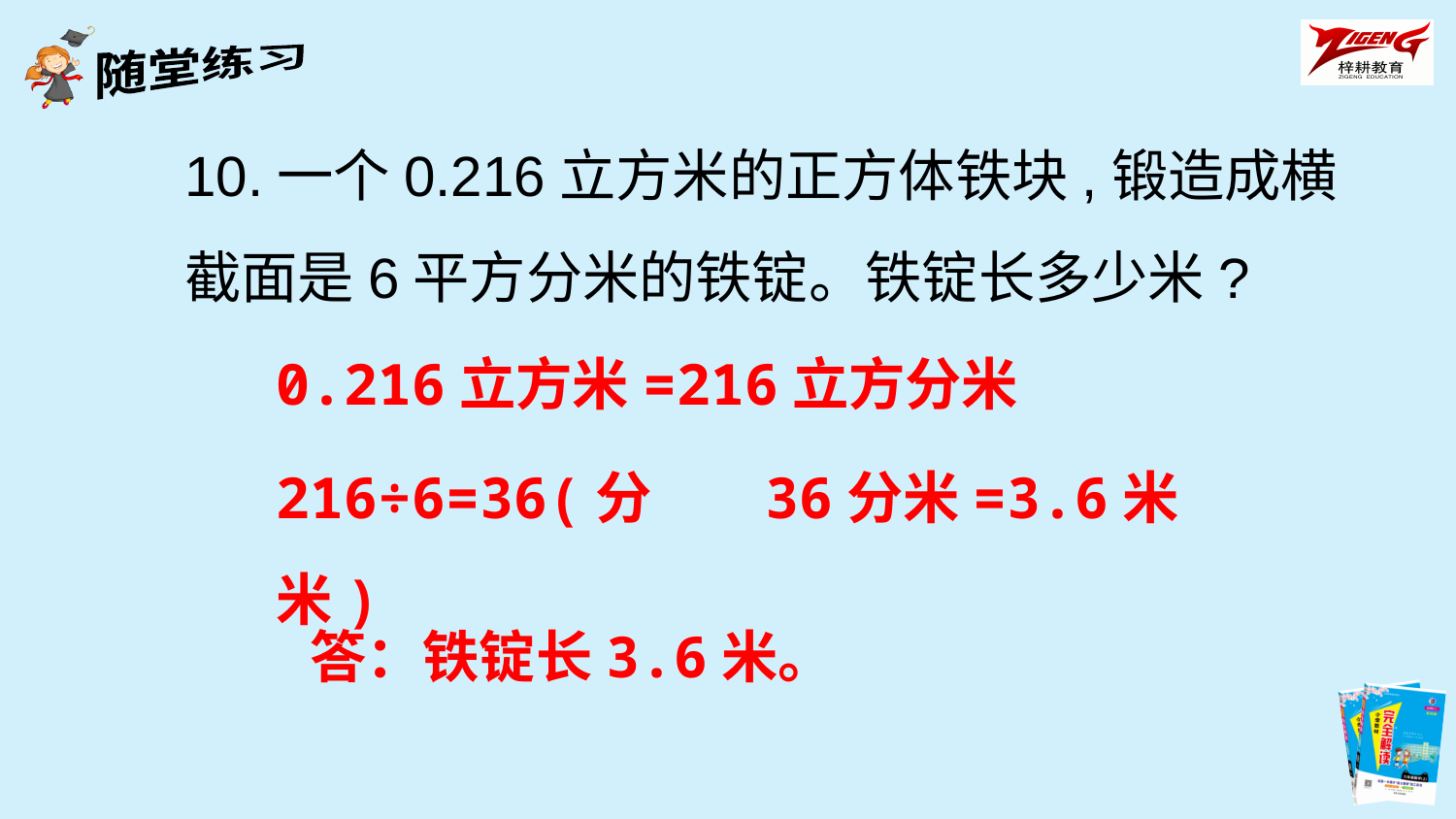

10.一个0.216立方米的正方体铁块,锻造成横截面是6平方分米的铁锭。铁锭长多少米?
0.216立方米=216立方分米
216÷6=36(分米)
36分米=3.6米
答：铁锭长3.6米。